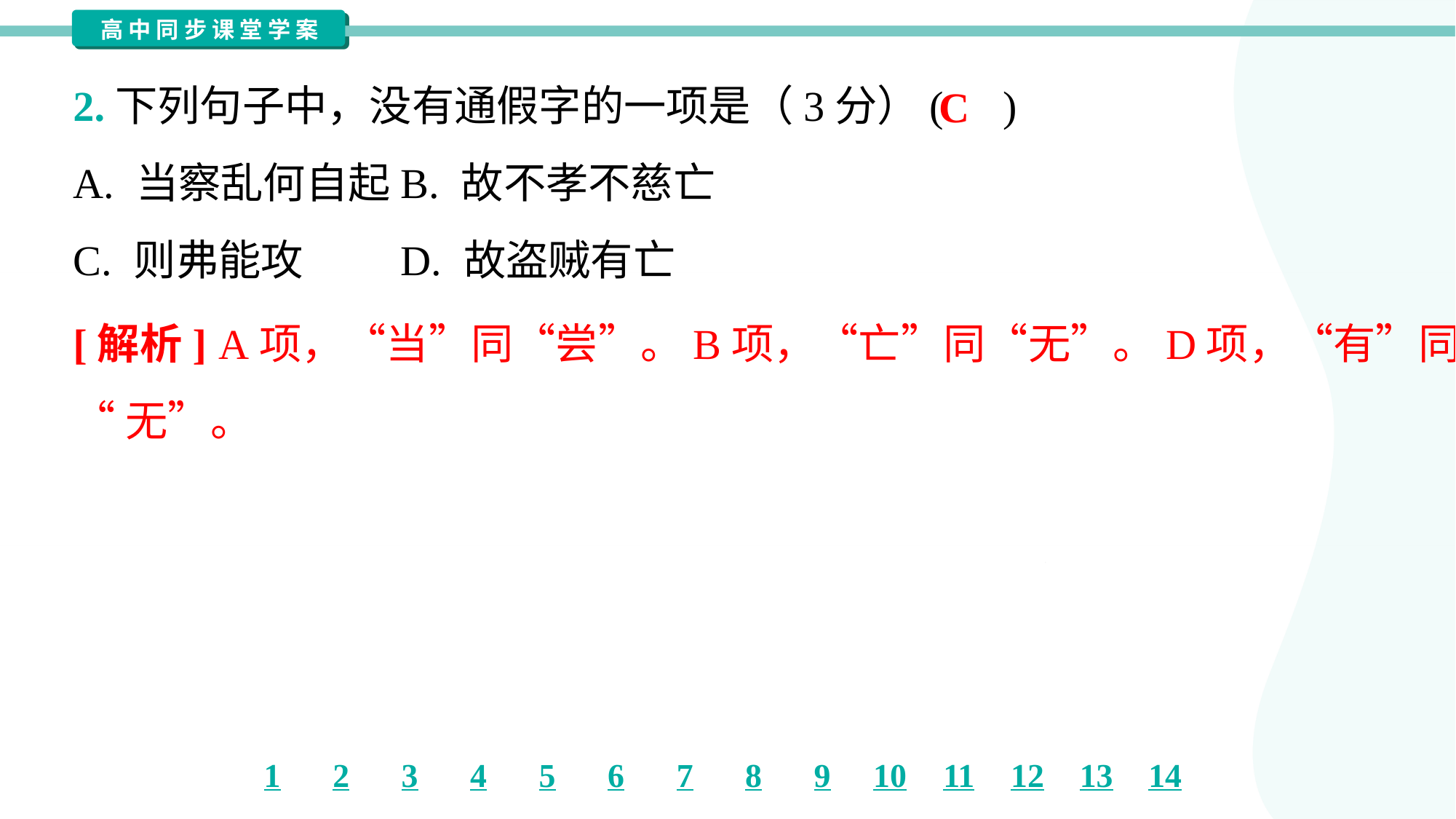

2.下列句子中，没有通假字的一项是（3分）(     )
C
A. 当察乱何自起	B. 故不孝不慈亡
C. 则弗能攻	D. 故盗贼有亡
[解析] A项，“当”同“尝”。B项，“亡”同“无”。D项，“有”同“又”;“亡”同
“无”。